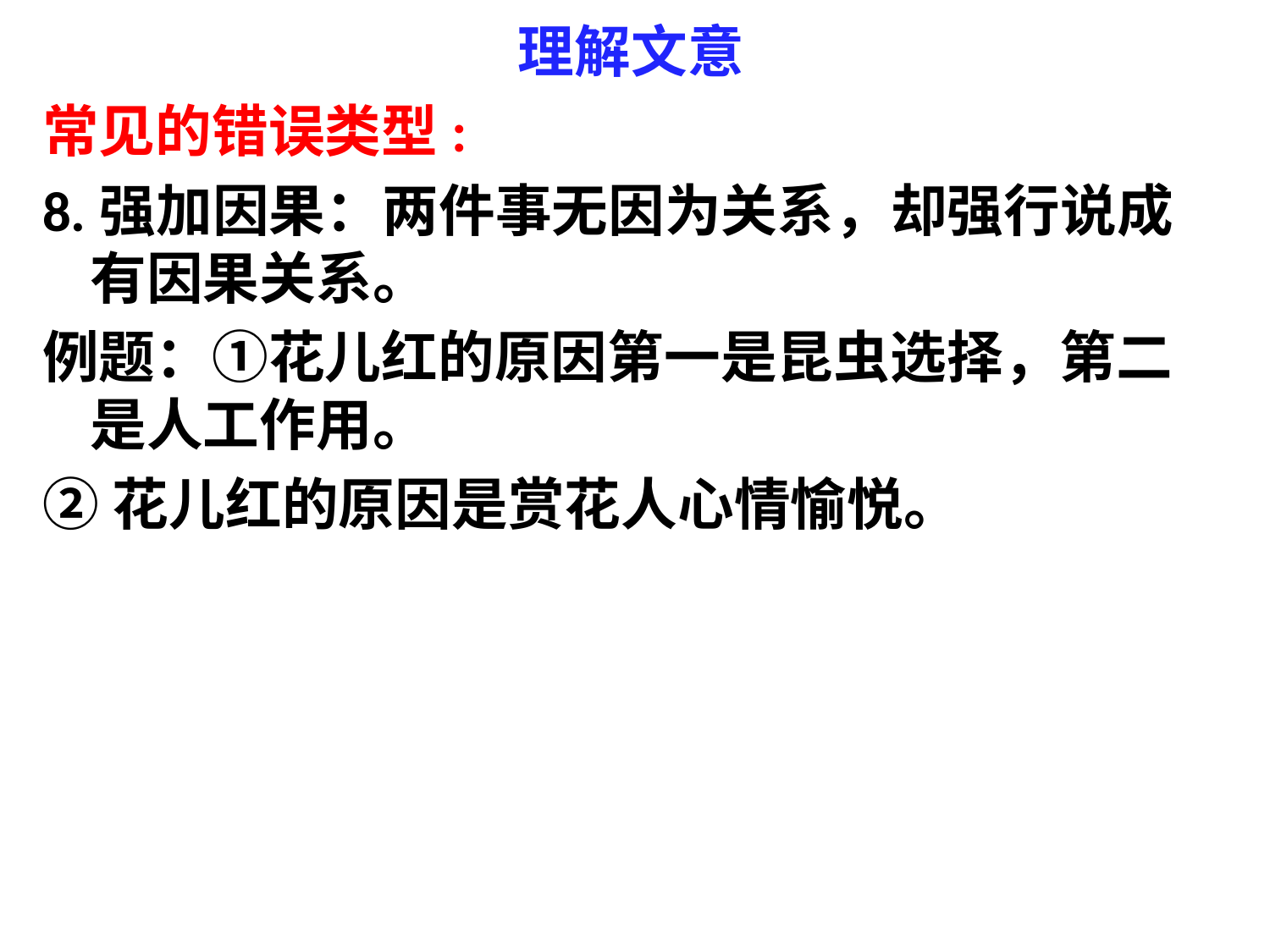

# 理解文意
常见的错误类型:
8.强加因果：两件事无因为关系，却强行说成有因果关系。
例题：①花儿红的原因第一是昆虫选择，第二是人工作用。
②花儿红的原因是赏花人心情愉悦。